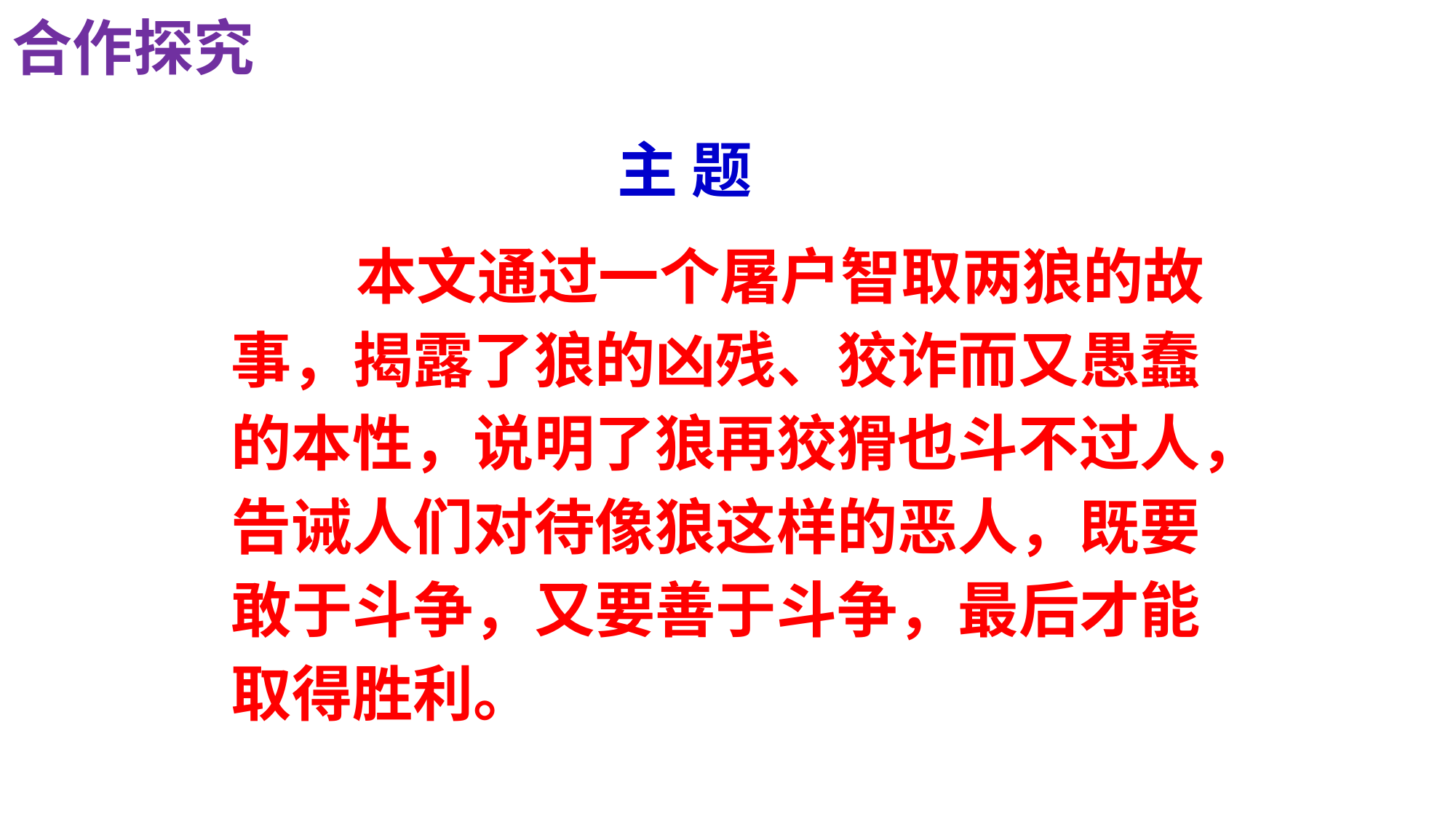

合作探究
                  主 题
        本文通过一个屠户智取两狼的故事，揭露了狼的凶残、狡诈而又愚蠢的本性，说明了狼再狡猾也斗不过人，告诫人们对待像狼这样的恶人，既要敢于斗争，又要善于斗争，最后才能取得胜利。